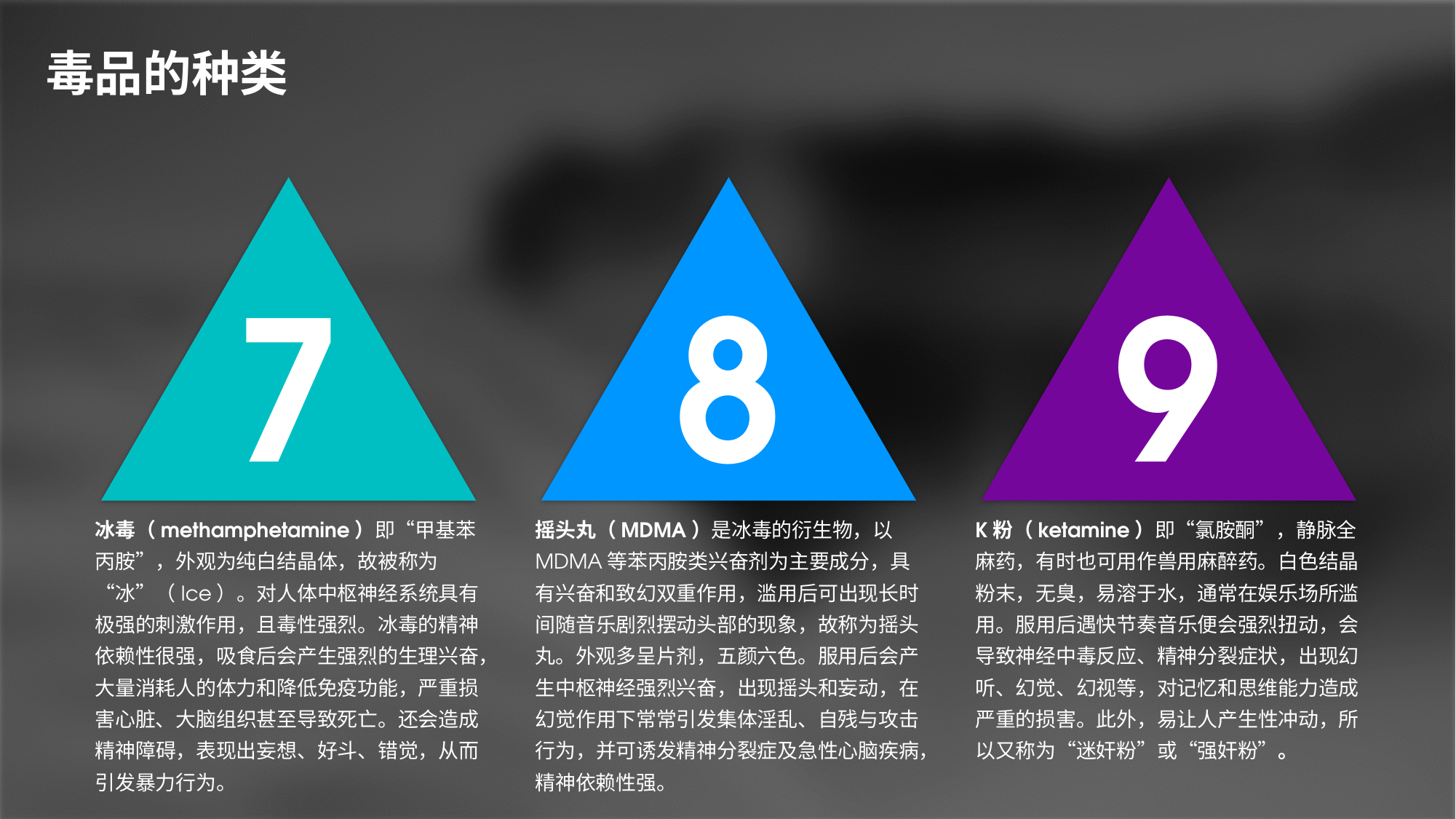

毒品的种类
7
冰毒（methamphetamine）即“甲基苯丙胺”，外观为纯白结晶体，故被称为“冰”（Ice）。对人体中枢神经系统具有极强的刺激作用，且毒性强烈。冰毒的精神依赖性很强，吸食后会产生强烈的生理兴奋，大量消耗人的体力和降低免疫功能，严重损害心脏、大脑组织甚至导致死亡。还会造成精神障碍，表现出妄想、好斗、错觉，从而引发暴力行为。
8
摇头丸（MDMA）是冰毒的衍生物，以MDMA等苯丙胺类兴奋剂为主要成分，具有兴奋和致幻双重作用，滥用后可出现长时间随音乐剧烈摆动头部的现象，故称为摇头丸。外观多呈片剂，五颜六色。服用后会产生中枢神经强烈兴奋，出现摇头和妄动，在幻觉作用下常常引发集体淫乱、自残与攻击行为，并可诱发精神分裂症及急性心脑疾病，精神依赖性强。
9
K粉（ketamine）即“氯胺酮”，静脉全麻药，有时也可用作兽用麻醉药。白色结晶粉末，无臭，易溶于水，通常在娱乐场所滥用。服用后遇快节奏音乐便会强烈扭动，会导致神经中毒反应、精神分裂症状，出现幻听、幻觉、幻视等，对记忆和思维能力造成严重的损害。此外，易让人产生性冲动，所以又称为“迷奸粉”或“强奸粉”。